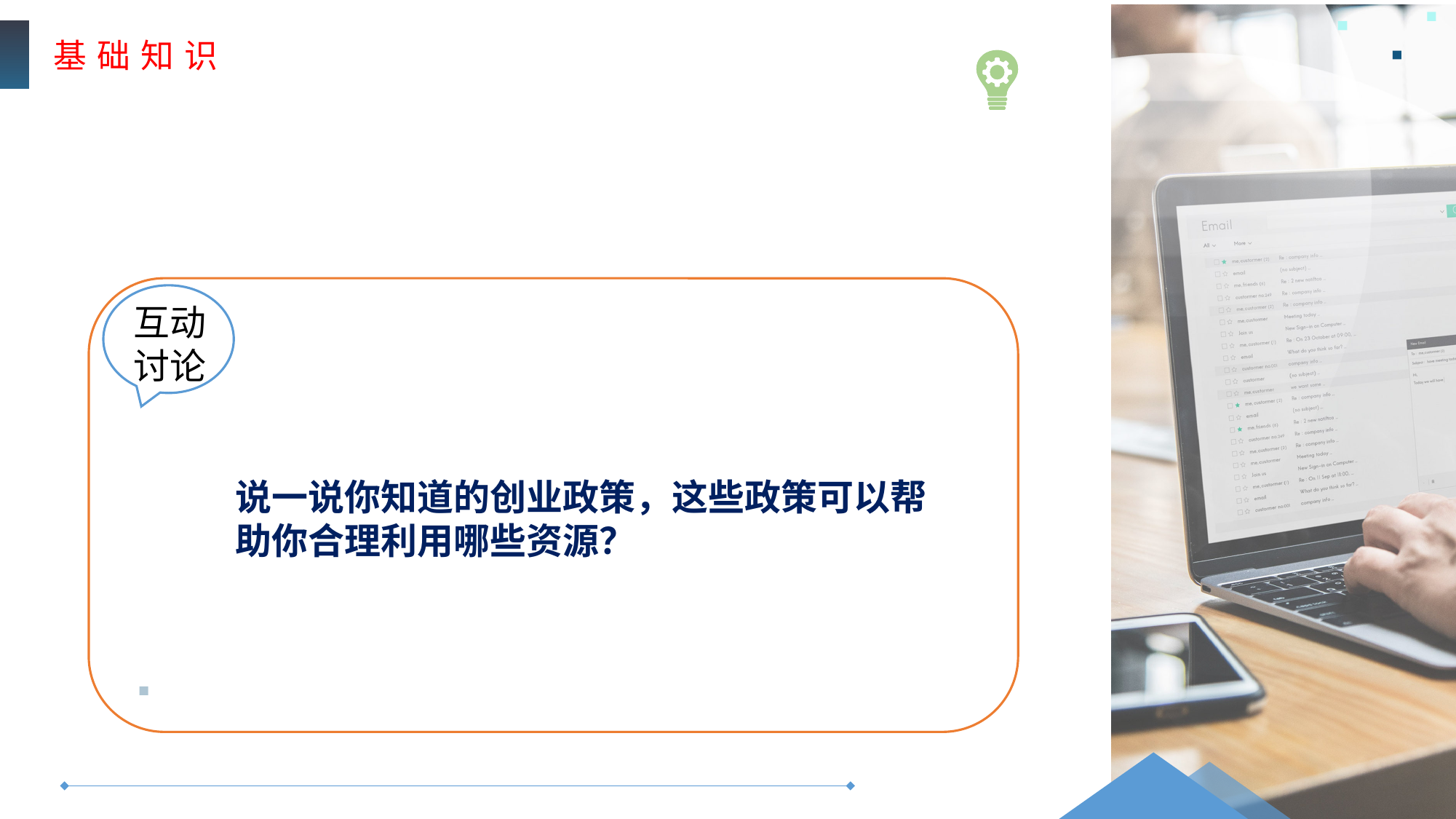

基 础 知 识

互动
讨论
说一说你知道的创业政策，这些政策可以帮助你合理利用哪些资源？